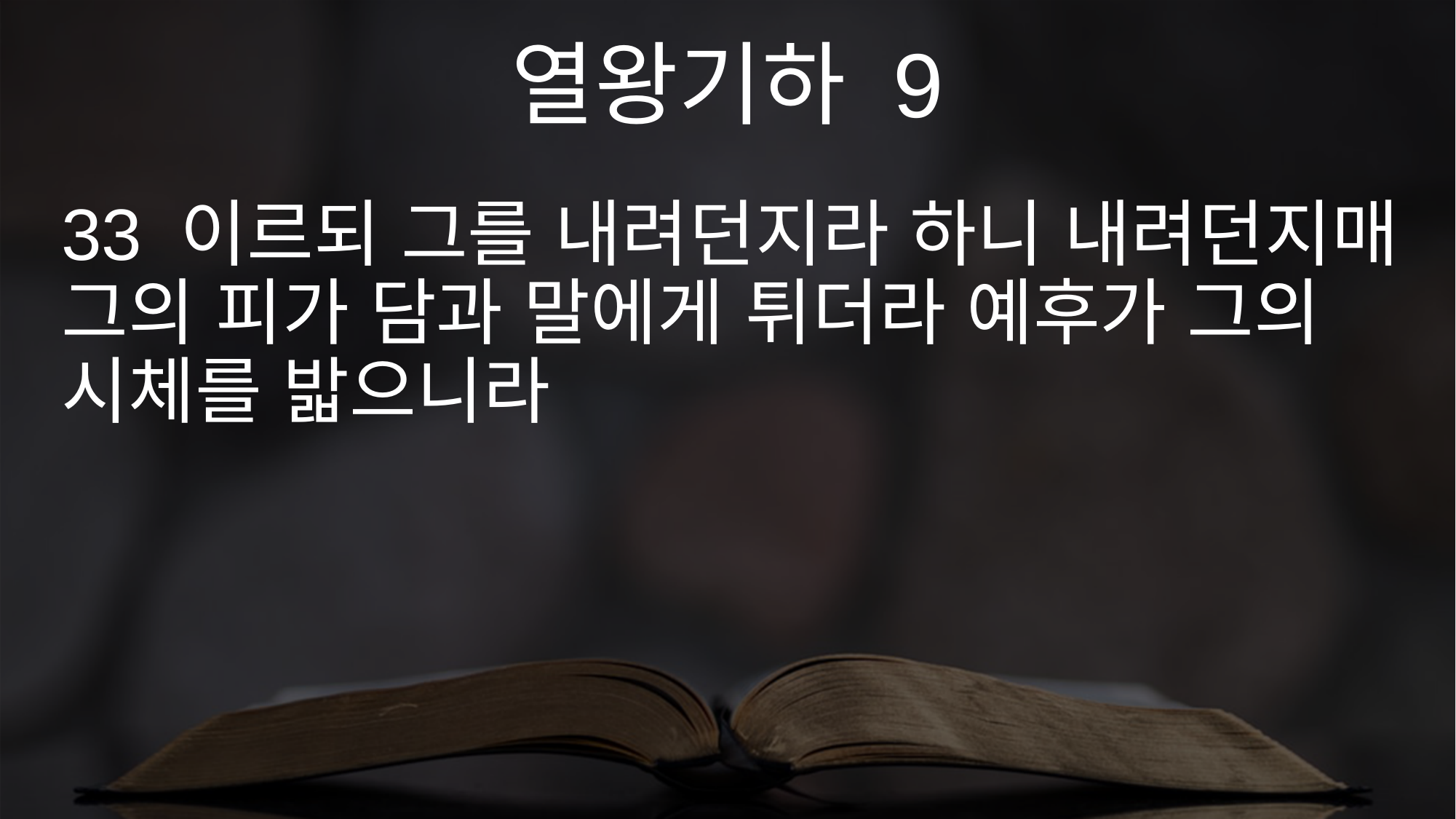

열왕기하 9
33 이르되 그를 내려던지라 하니 내려던지매 그의 피가 담과 말에게 튀더라 예후가 그의 시체를 밟으니라